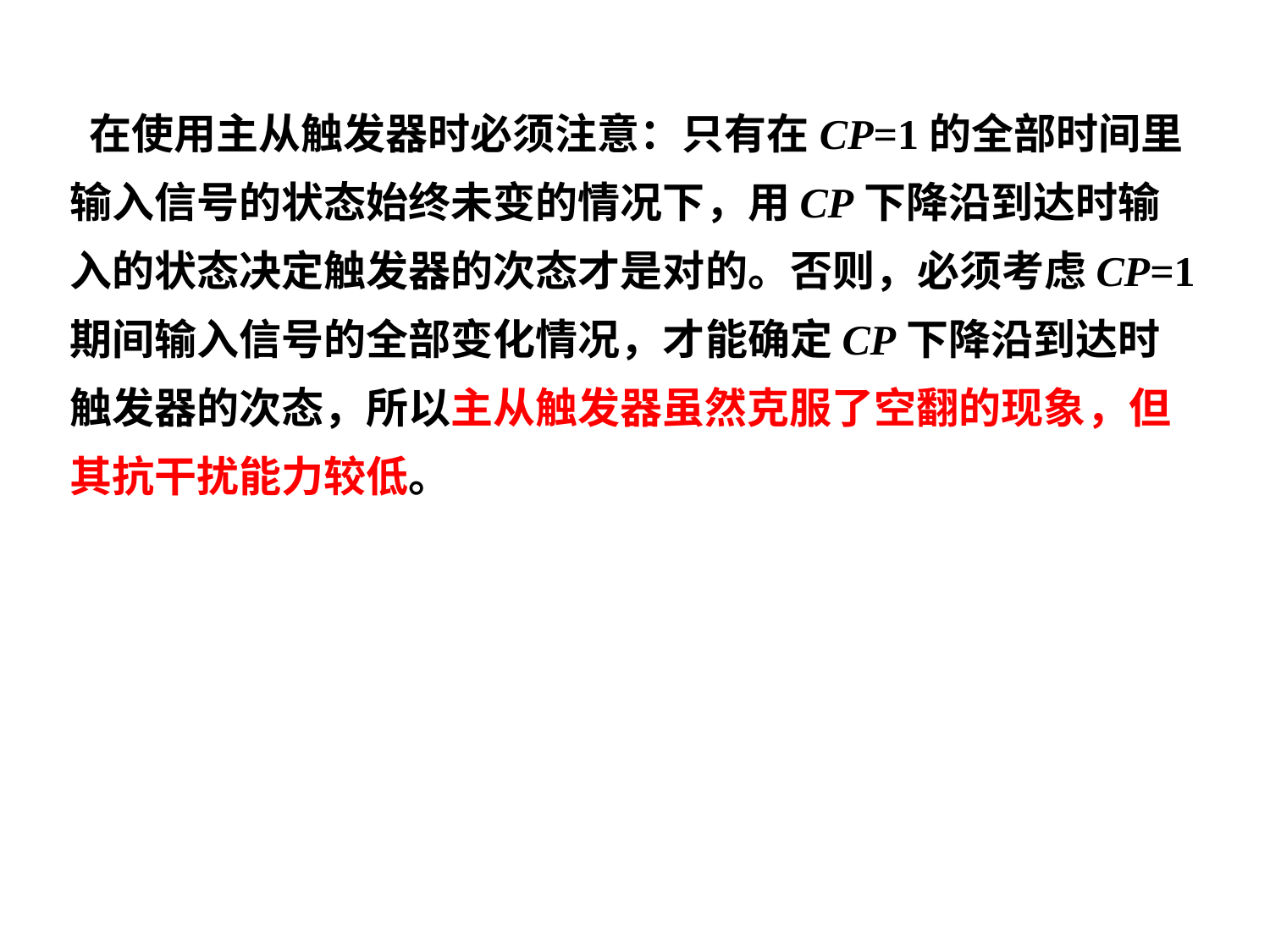

在使用主从触发器时必须注意：只有在CP=1的全部时间里输入信号的状态始终未变的情况下，用CP下降沿到达时输入的状态决定触发器的次态才是对的。否则，必须考虑CP=1期间输入信号的全部变化情况，才能确定CP下降沿到达时触发器的次态，所以主从触发器虽然克服了空翻的现象，但其抗干扰能力较低。